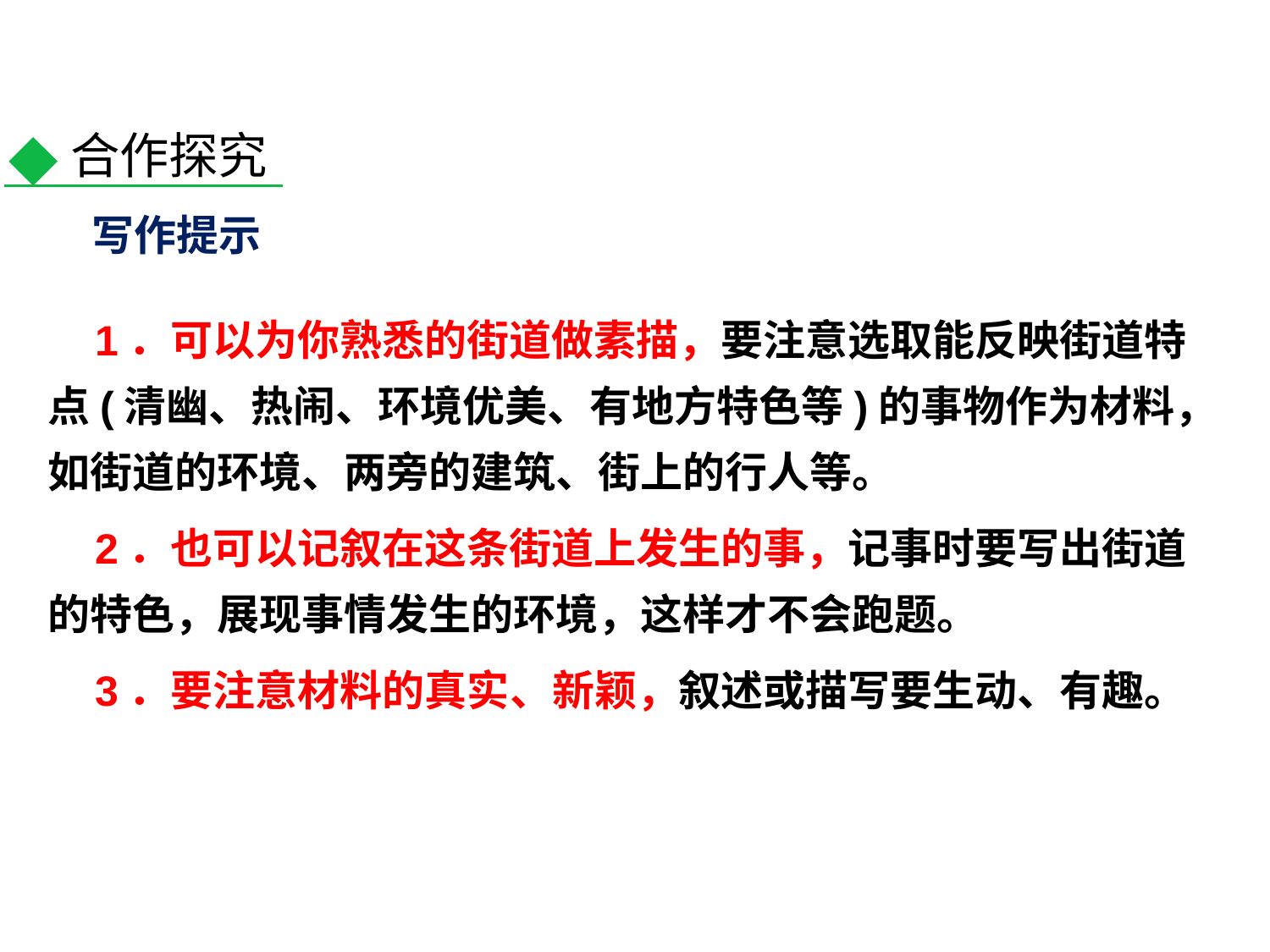

合作探究

写作提示

    1．可以为你熟悉的街道做素描，要注意选取能反映街道特点(清幽、热闹、环境优美、有地方特色等)的事物作为材料，如街道的环境、两旁的建筑、街上的行人等。
    2．也可以记叙在这条街道上发生的事，记事时要写出街道的特色，展现事情发生的环境，这样才不会跑题。
    3．要注意材料的真实、新颖，叙述或描写要生动、有趣。